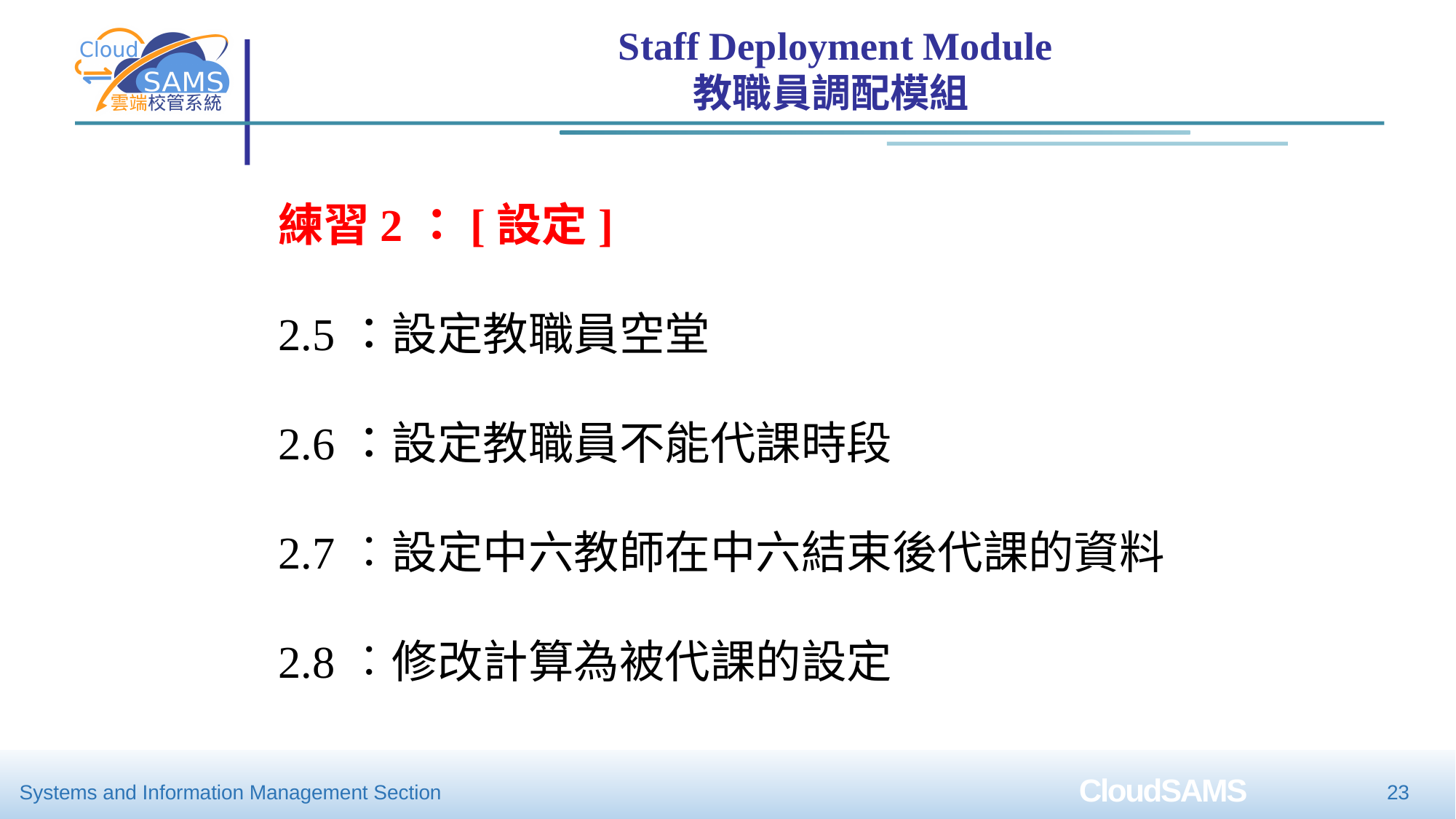

Staff Deployment Module
教職員調配模組
練習2：[設定]

2.5：設定教職員空堂

2.6：設定教職員不能代課時段

2.7︰設定中六教師在中六結束後代課的資料

2.8︰修改計算為被代課的設定

23